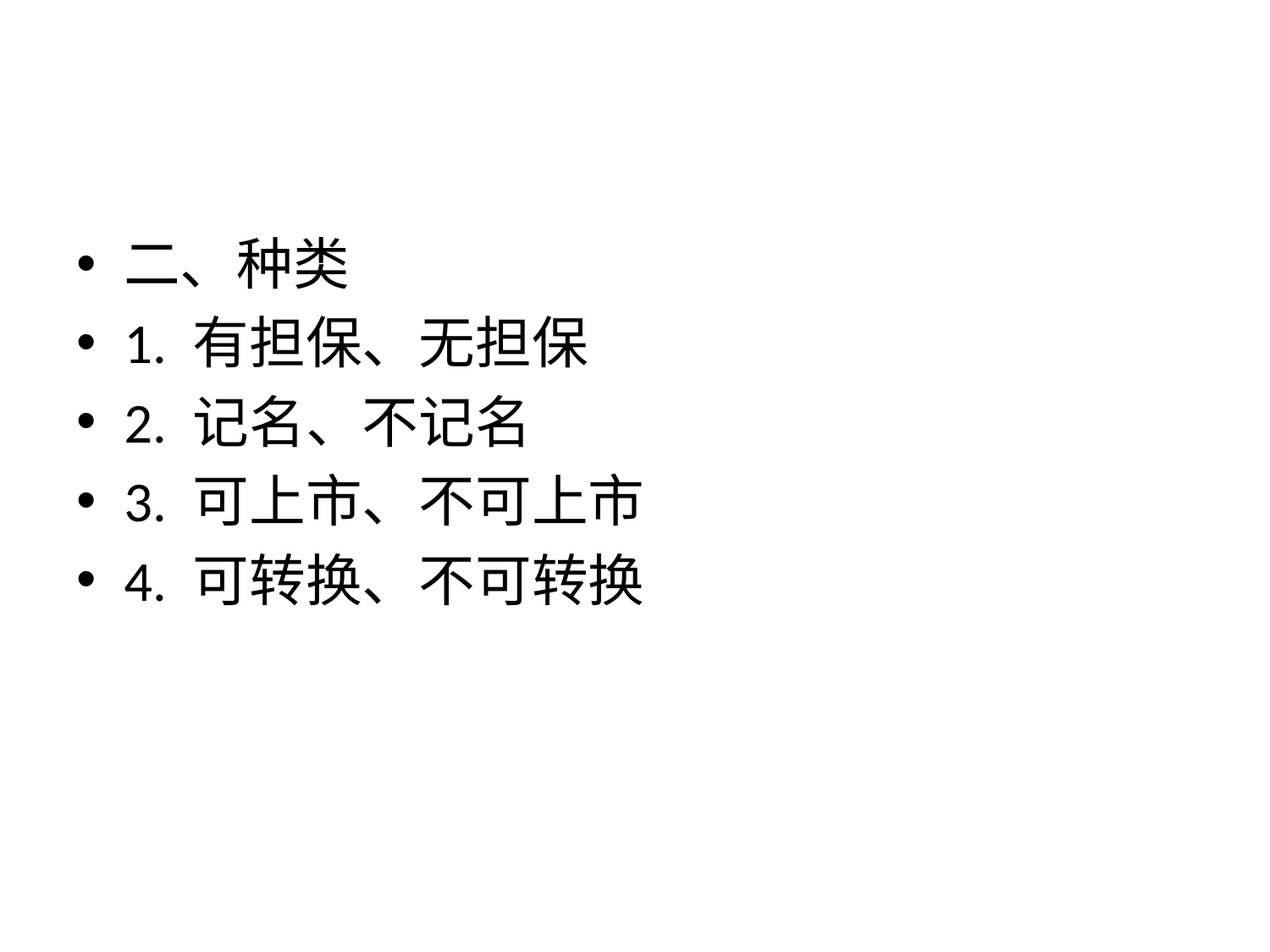

#
二、种类
1. 有担保、无担保
2. 记名、不记名
3. 可上市、不可上市
4. 可转换、不可转换